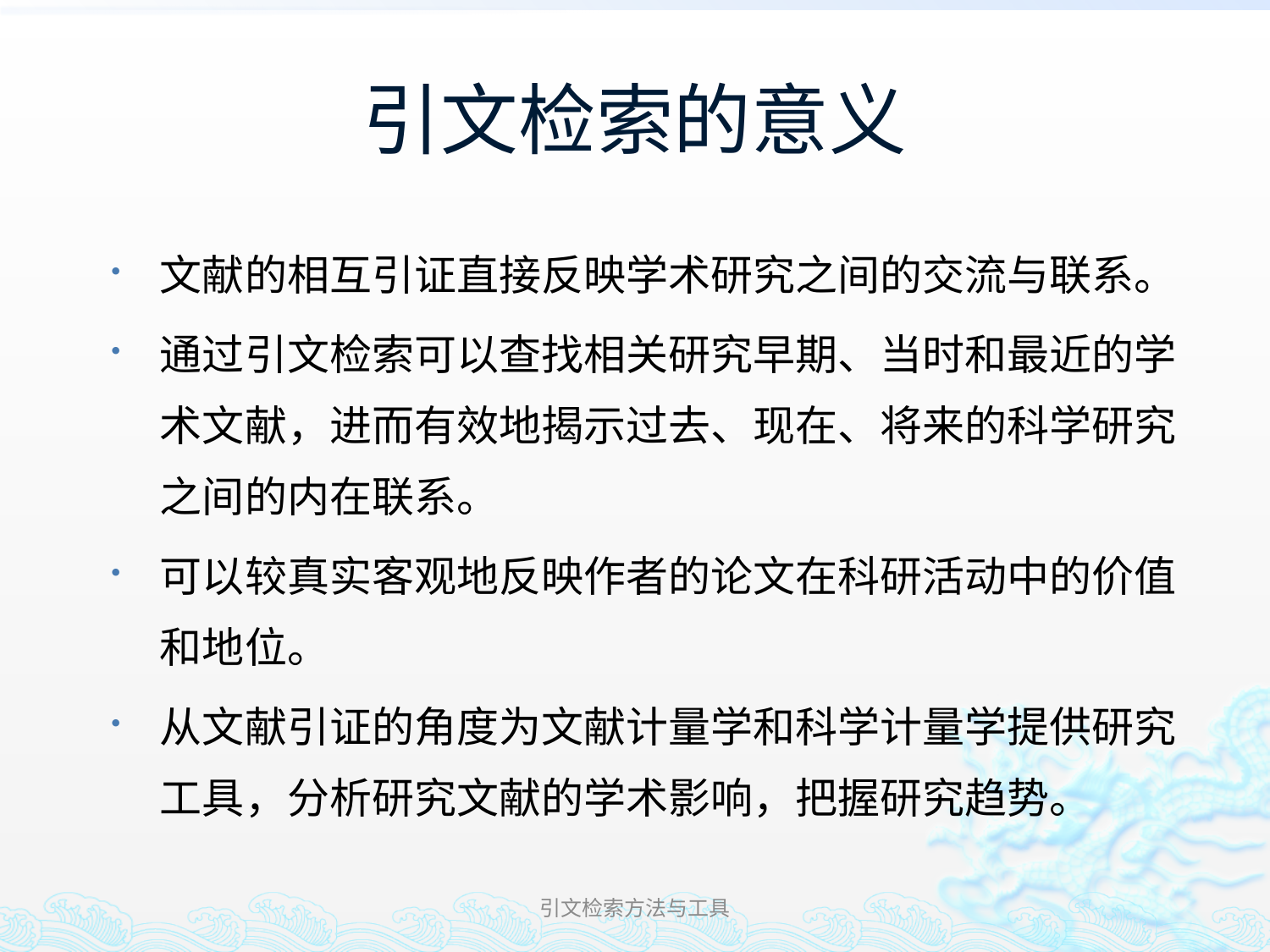

# 引文检索的意义
文献的相互引证直接反映学术研究之间的交流与联系。
通过引文检索可以查找相关研究早期、当时和最近的学术文献，进而有效地揭示过去、现在、将来的科学研究之间的内在联系。
可以较真实客观地反映作者的论文在科研活动中的价值和地位。
从文献引证的角度为文献计量学和科学计量学提供研究工具，分析研究文献的学术影响，把握研究趋势。

引文检索方法与工具